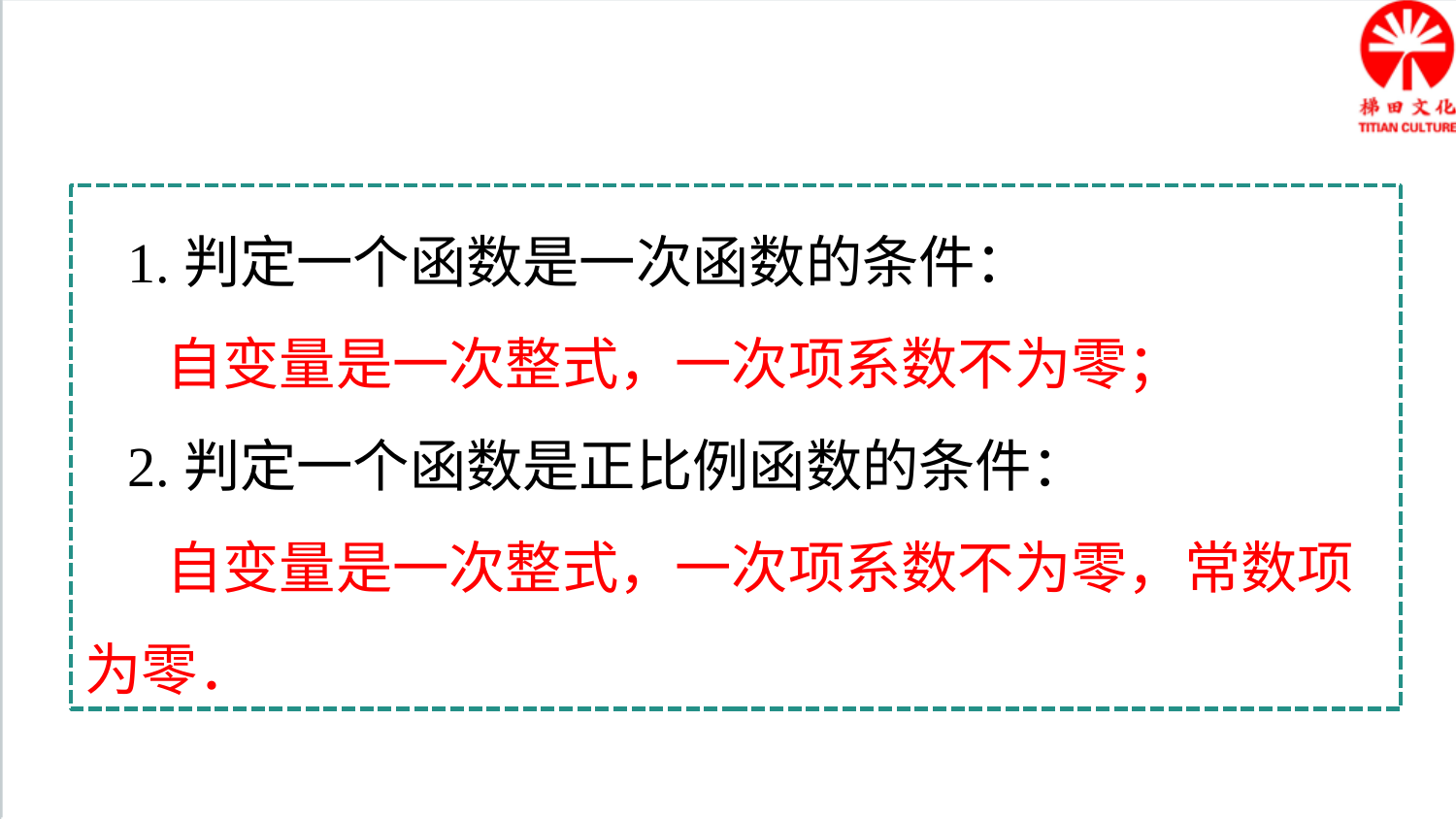

归纳总结
1.判定一个函数是一次函数的条件：
  自变量是一次整式，一次项系数不为零；
2.判定一个函数是正比例函数的条件：
  自变量是一次整式，一次项系数不为零，常数项为零．